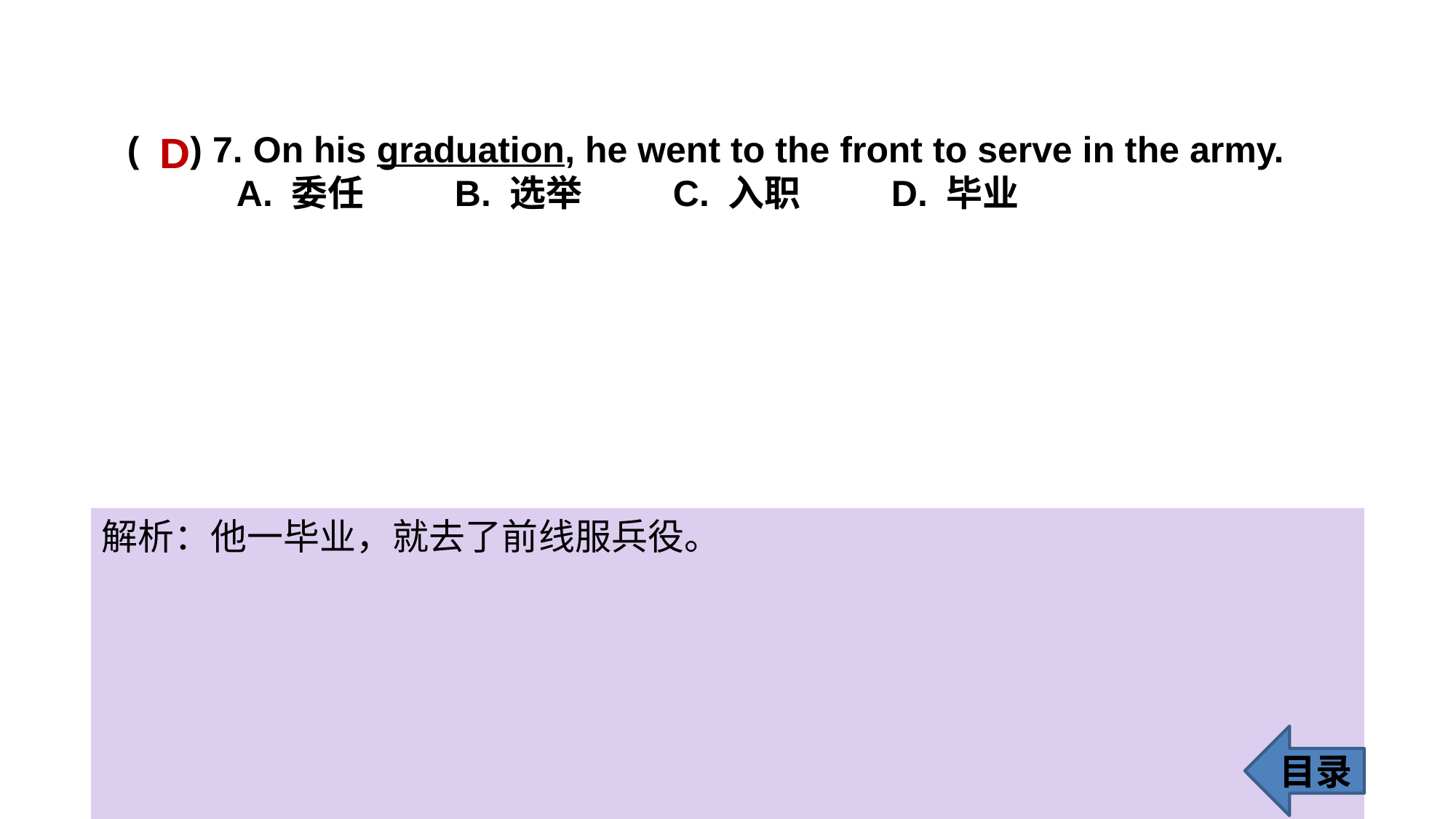

D
(     ) 7. On his graduation, he went to the front to serve in the army.
	A. 委任 	B. 选举 	C. 入职 	D. 毕业
解析：他一毕业，就去了前线服兵役。

目录
13